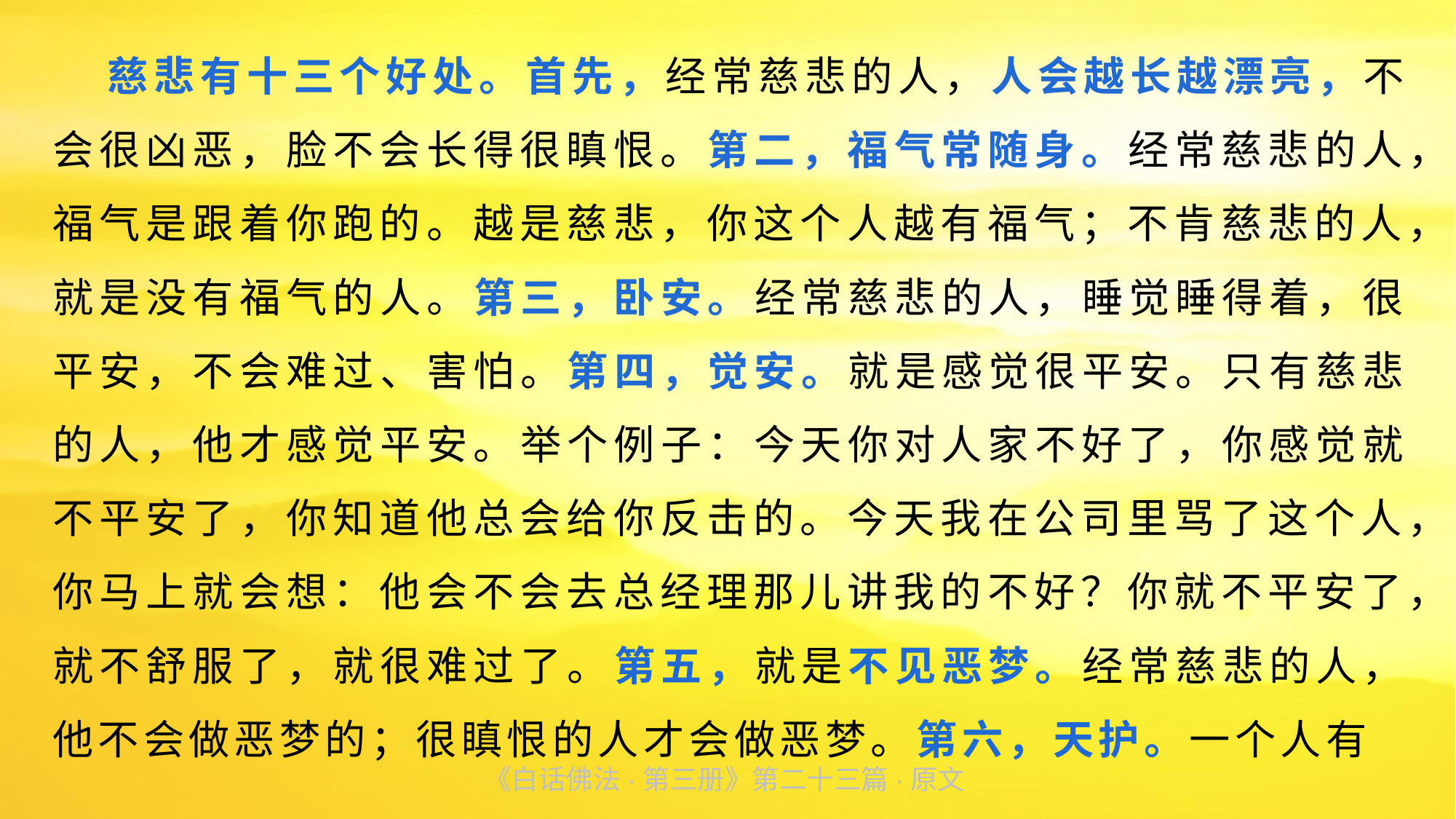

慈悲有十三个好处。首先，经常慈悲的人，人会越长越漂亮，不会很凶恶，脸不会长得很瞋恨。第二，福气常随身。经常慈悲的人，福气是跟着你跑的。越是慈悲，你这个人越有福气；不肯慈悲的人，就是没有福气的人。第三，卧安。经常慈悲的人，睡觉睡得着，很平安，不会难过、害怕。第四，觉安。就是感觉很平安。只有慈悲的人，他才感觉平安。举个例子：今天你对人家不好了，你感觉就不平安了，你知道他总会给你反击的。今天我在公司里骂了这个人，你马上就会想：他会不会去总经理那儿讲我的不好？你就不平安了，就不舒服了，就很难过了。第五，就是不见恶梦。经常慈悲的人，他不会做恶梦的；很瞋恨的人才会做恶梦。第六，天护。一个人有
《白话佛法·第三册》第二十三篇·原文